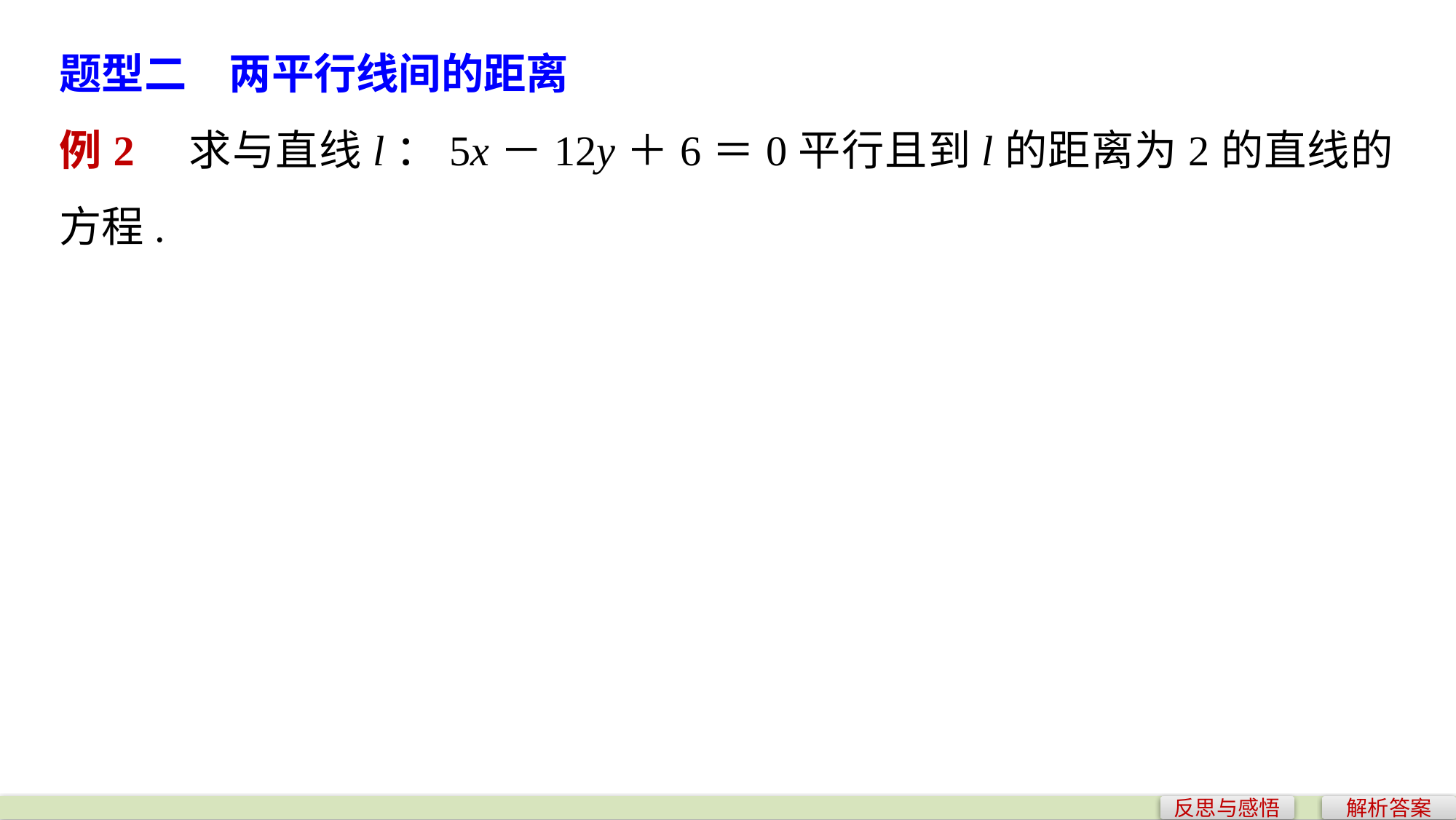

题型二　两平行线间的距离
例2　求与直线l：5x－12y＋6＝0平行且到l的距离为2的直线的方程.
反思与感悟
解析答案